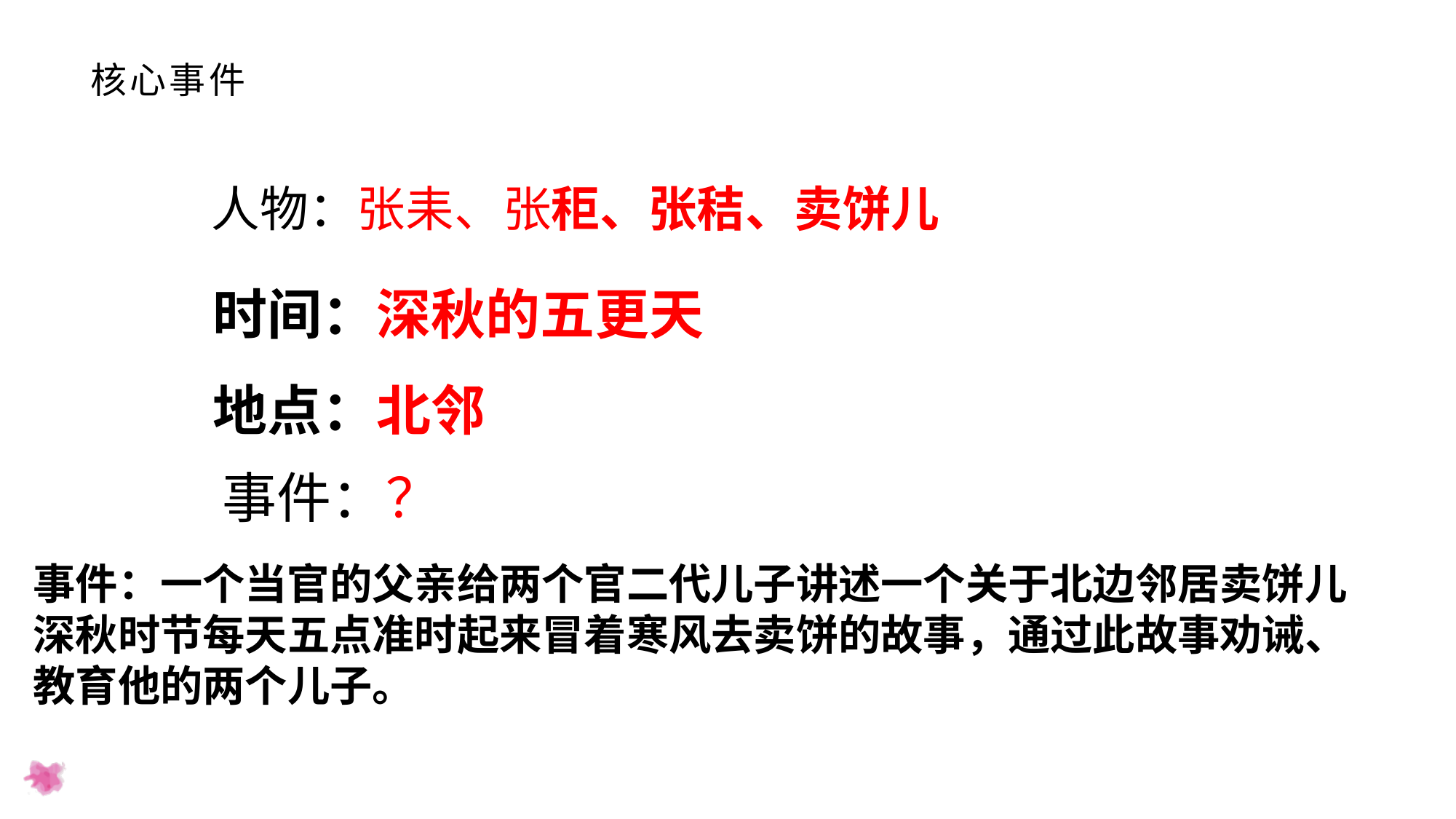

# 核心事件

人物：张耒、张秬、张秸、卖饼儿
时间：深秋的五更天
地点：北邻
事件：？
事件：一个当官的父亲给两个官二代儿子讲述一个关于北边邻居卖饼儿
深秋时节每天五点准时起来冒着寒风去卖饼的故事，通过此故事劝诫、
教育他的两个儿子。